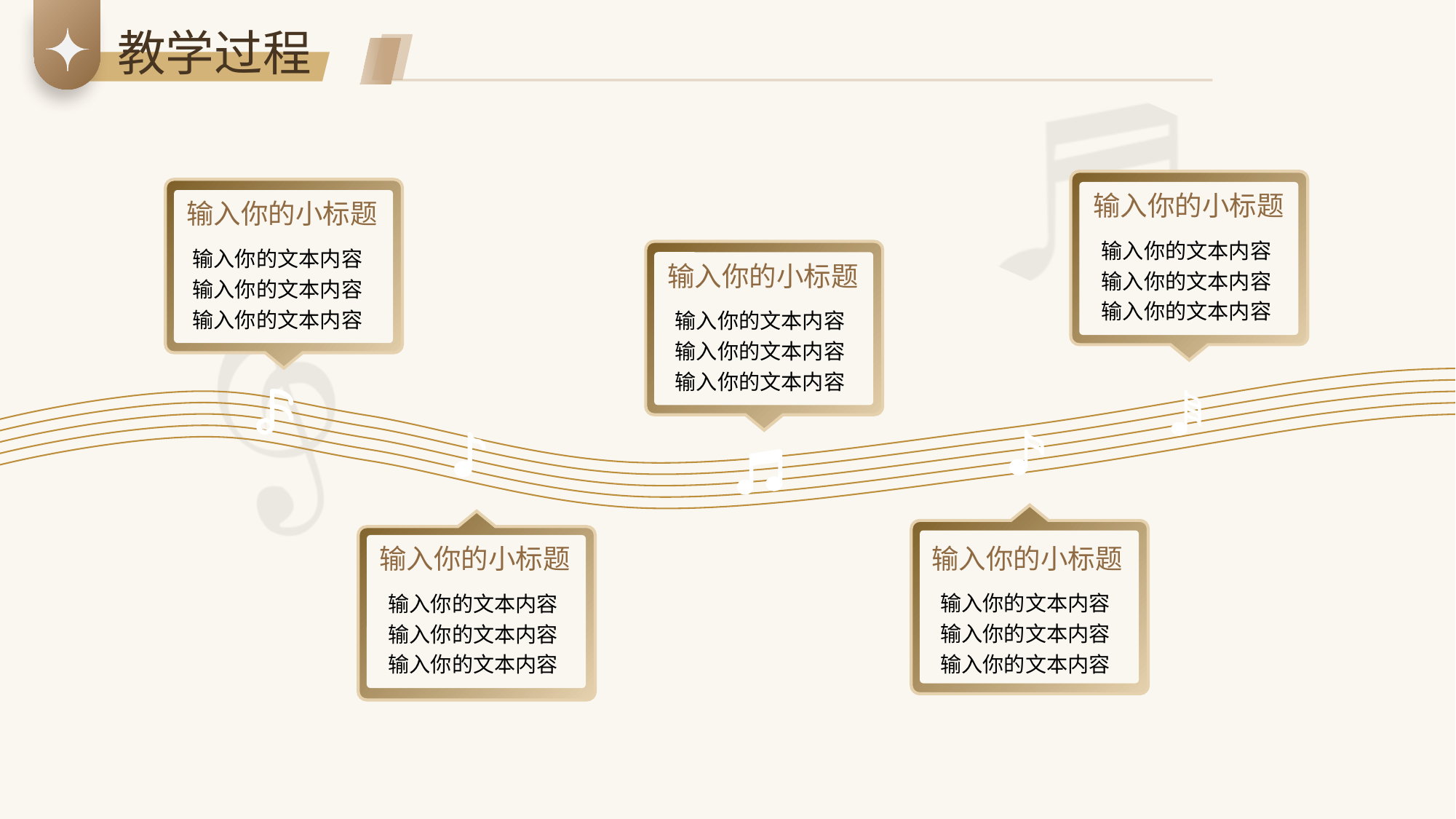

教学过程

输入你的小标题
输入你的文本内容
输入你的文本内容
输入你的文本内容

输入你的小标题
输入你的文本内容
输入你的文本内容
输入你的文本内容
输入你的小标题
输入你的文本内容
输入你的文本内容
输入你的文本内容

输入你的小标题
输入你的文本内容
输入你的文本内容
输入你的文本内容
输入你的小标题
输入你的文本内容
输入你的文本内容
输入你的文本内容

输入你的小标题
输入你的文本内容
输入你的文本内容
输入你的文本内容

输入你的小标题
输入你的文本内容
输入你的文本内容
输入你的文本内容
输入你的小标题
输入你的小标题
输入你的文本内容
输入你的文本内容
输入你的文本内容
输入你的文本内容
输入你的文本内容
输入你的文本内容